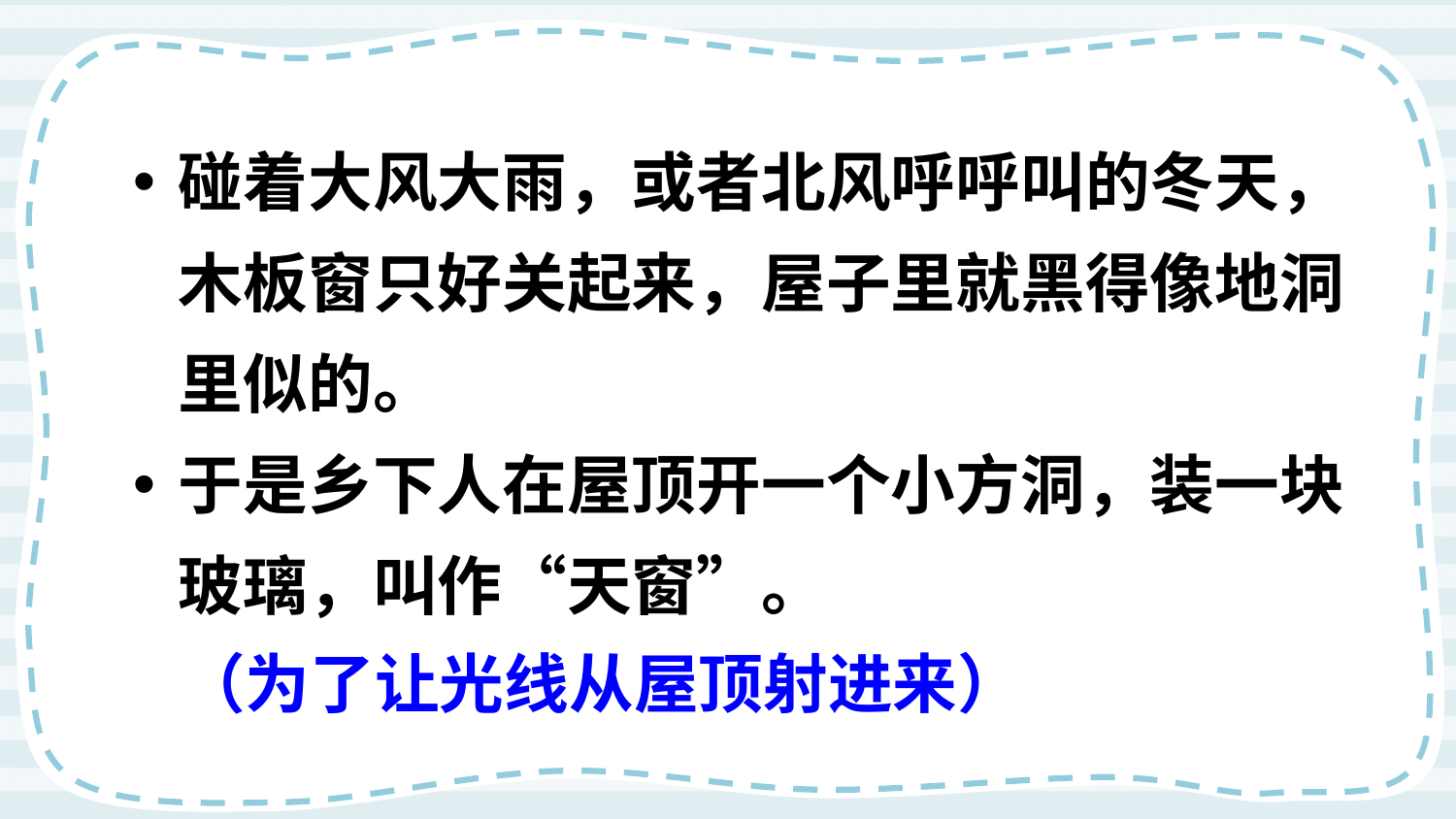

碰着大风大雨，或者北风呼呼叫的冬天，木板窗只好关起来，屋子里就黑得像地洞里似的。
于是乡下人在屋顶开一个小方洞，装一块玻璃，叫作“天窗”。
（为了让光线从屋顶射进来）